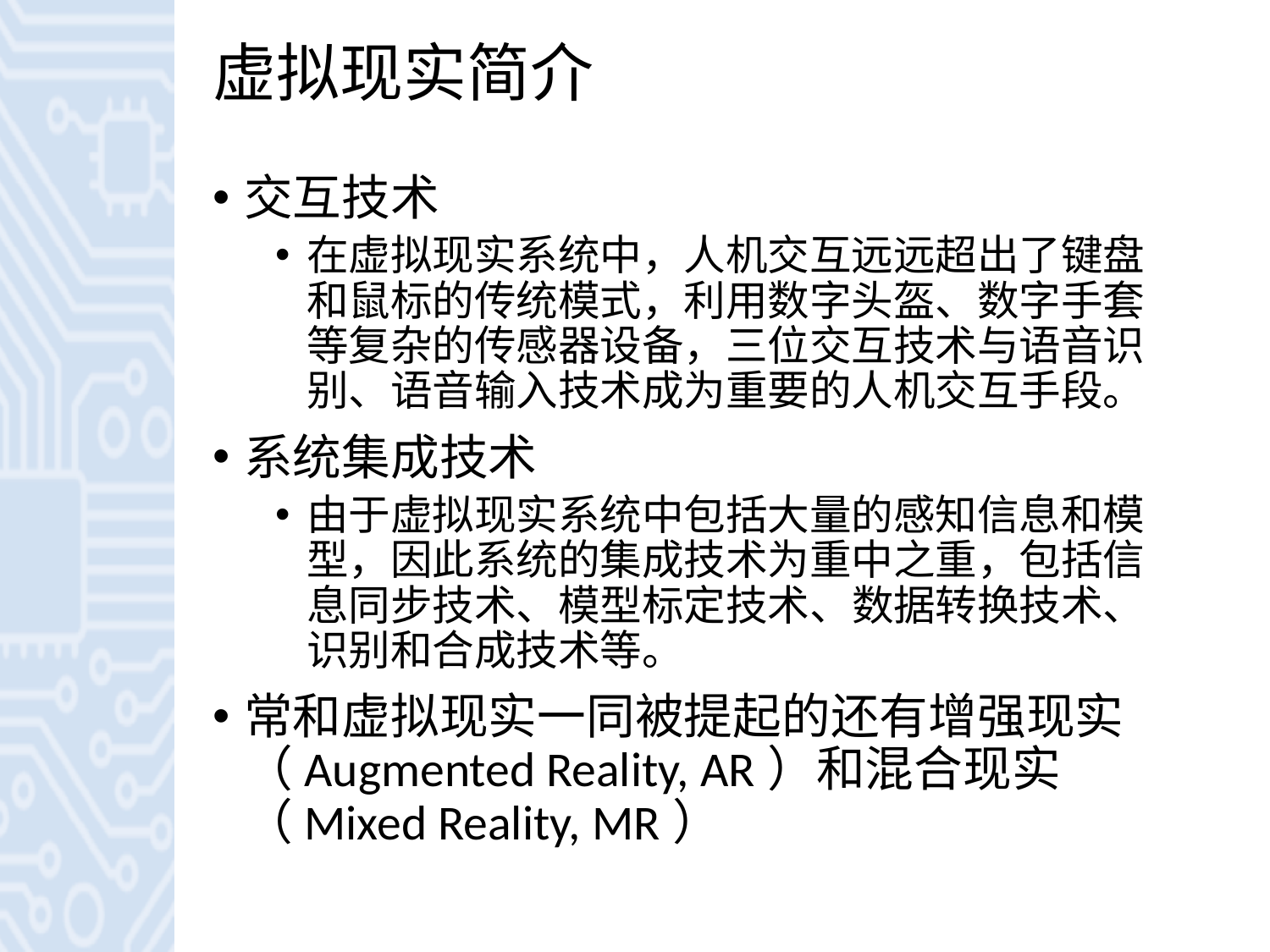

# 虚拟现实简介
交互技术
在虚拟现实系统中，人机交互远远超出了键盘和鼠标的传统模式，利用数字头盔、数字手套等复杂的传感器设备，三位交互技术与语音识别、语音输入技术成为重要的人机交互手段。
系统集成技术
由于虚拟现实系统中包括大量的感知信息和模型，因此系统的集成技术为重中之重，包括信息同步技术、模型标定技术、数据转换技术、识别和合成技术等。
常和虚拟现实一同被提起的还有增强现实（Augmented Reality, AR）和混合现实（Mixed Reality, MR）